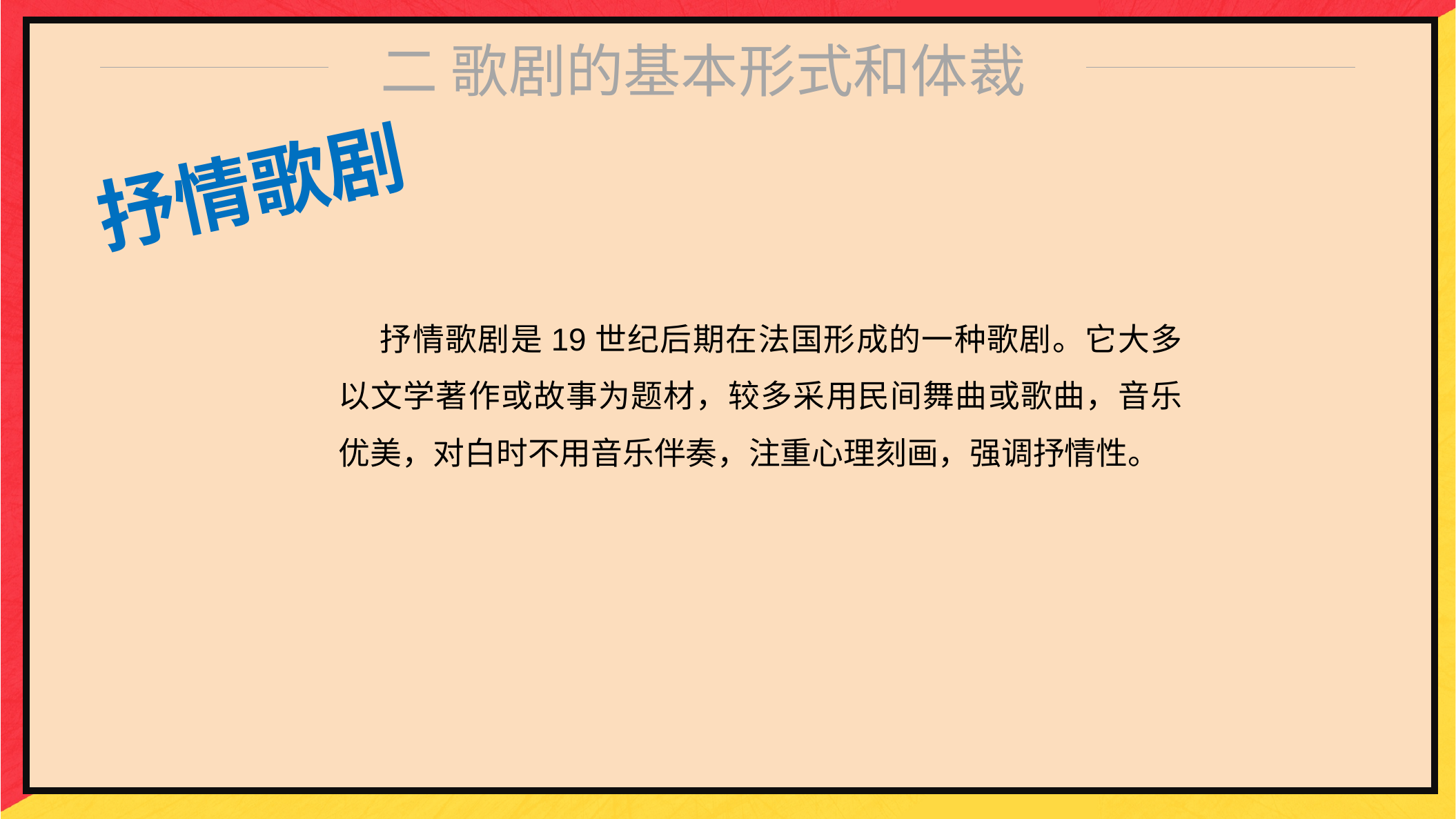

二 歌剧的基本形式和体裁
抒情歌剧
    抒情歌剧是19世纪后期在法国形成的一种歌剧。它大多以文学著作或故事为题材，较多采用民间舞曲或歌曲，音乐优美，对白时不用音乐伴奏，注重心理刻画，强调抒情性。